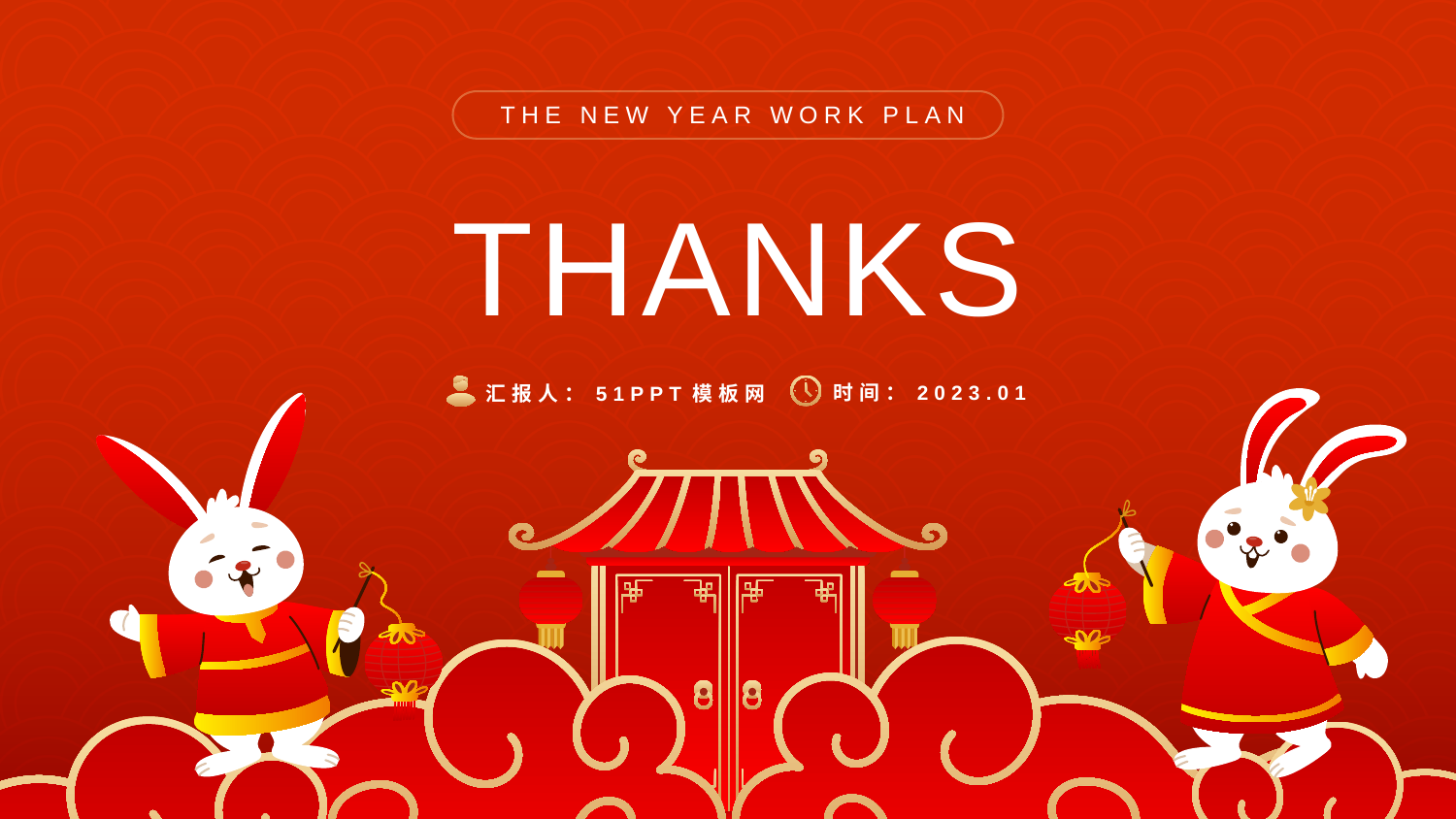

The New Year work plan
THANKS

时间：2023.01

汇报人：51PPT模板网